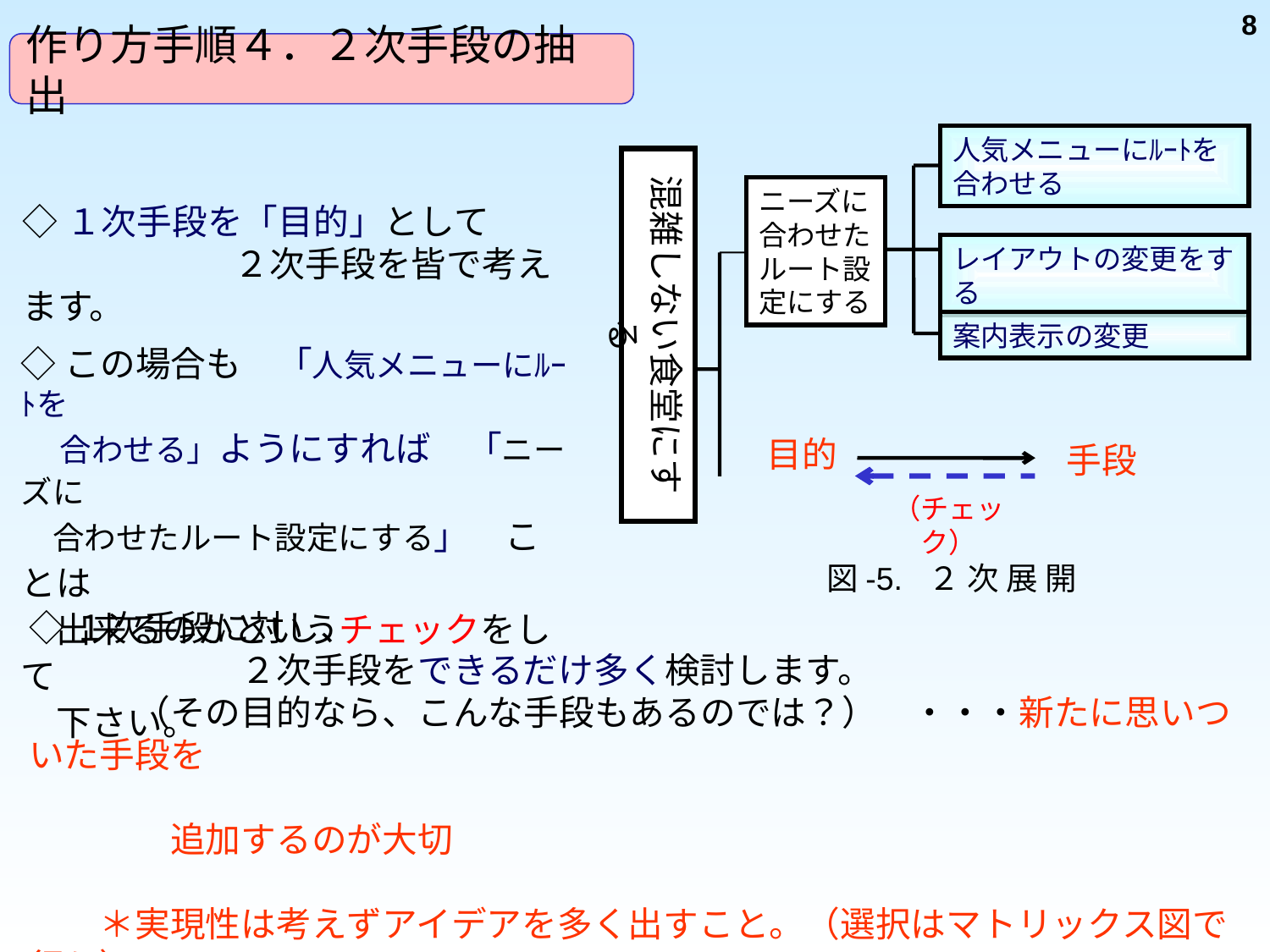

8
作り方手順４．２次手段の抽出
人気メニューにﾙｰﾄを合わせる
混雑しない食堂にする

ニーズに合わせたルート設定にする
◇１次手段を「目的」として
　　　　　　２次手段を皆で考えます。
レイアウトの変更をする

案内表示の変更

◇この場合も　「人気メニューにﾙｰﾄを
　 合わせる」ようにすれば　「ニーズに
　合わせたルート設定にする」　ことは
　出来るのかというチェックをして
　下さい。

目的
手段

（チェック）
図-5.  ２ 次 展 開
◇１次手段に対し、
　　　　　　２次手段をできるだけ多く検討します。
　　　（その目的なら、こんな手段もあるのでは？）　・・・新たに思いついた手段を
　　　　　　　　　　　　　　　　　　　　　　　　　　　　　　　　　　　　　　追加するのが大切

　　＊実現性は考えずアイデアを多く出すこと。（選択はマトリックス図で行う）